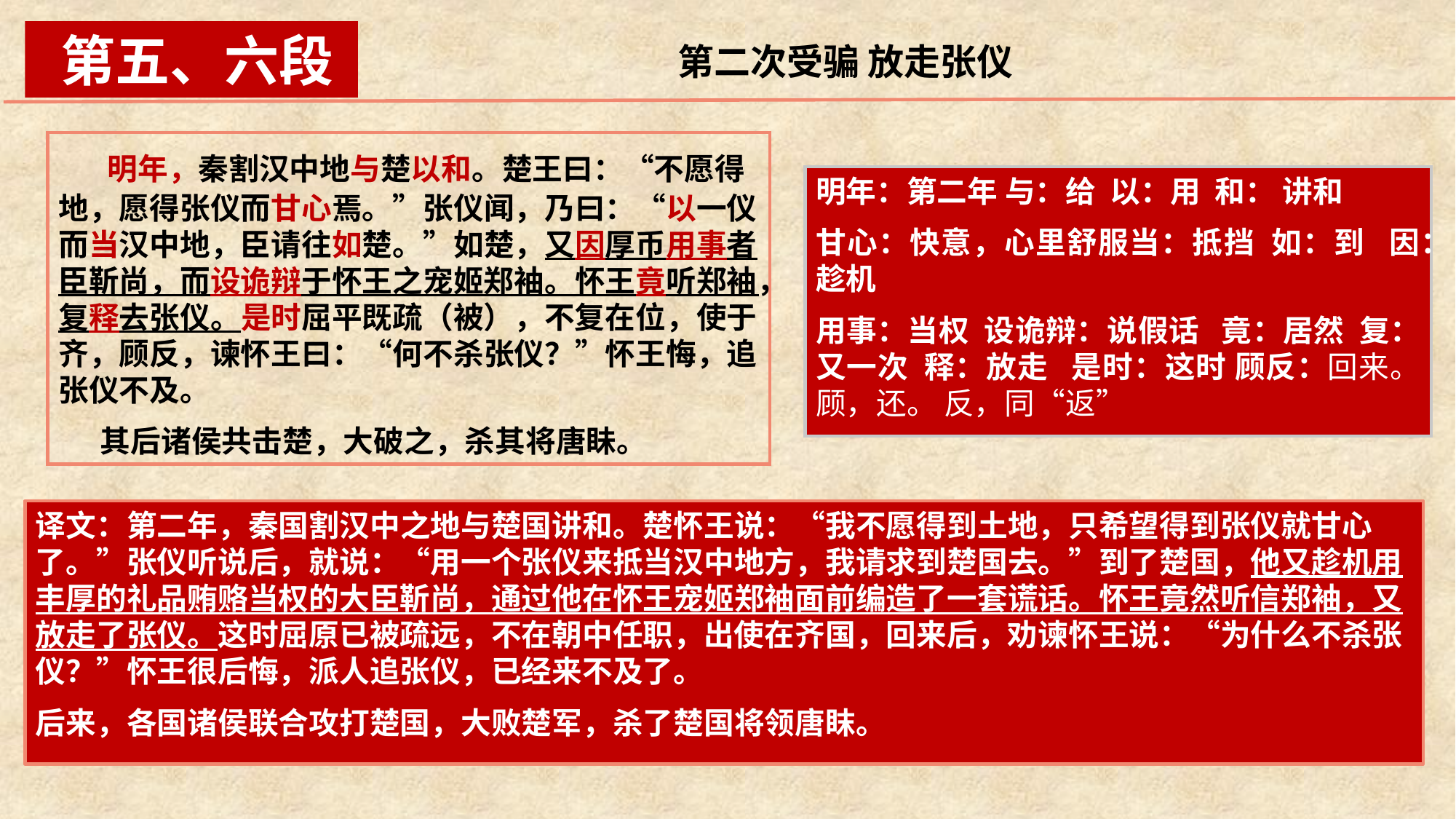

第五、六段
第二次受骗 放走张仪
    明年，秦割汉中地与楚以和。楚王曰：“不愿得地，愿得张仪而甘心焉。”张仪闻，乃曰：“以一仪而当汉中地，臣请往如楚。”如楚，又因厚币用事者臣靳尚，而设诡辩于怀王之宠姬郑袖。怀王竟听郑袖，复释去张仪。是时屈平既疏（被），不复在位，使于齐，顾反，谏怀王曰：“何不杀张仪？”怀王悔，追张仪不及。
     其后诸侯共击楚，大破之，杀其将唐眛。
明年：第二年 与：给  以：用  和： 讲和
甘心：快意，心里舒服当：抵挡  如：到   因：趁机
用事：当权  设诡辩：说假话   竟：居然  复：又一次  释：放走   是时：这时 顾反：回来。顾，还。 反，同“返”
译文：第二年，秦国割汉中之地与楚国讲和。楚怀王说：“我不愿得到土地，只希望得到张仪就甘心了。”张仪听说后，就说：“用一个张仪来抵当汉中地方，我请求到楚国去。”到了楚国，他又趁机用丰厚的礼品贿赂当权的大臣靳尚，通过他在怀王宠姬郑袖面前编造了一套谎话。怀王竟然听信郑袖，又放走了张仪。这时屈原已被疏远，不在朝中任职，出使在齐国，回来后，劝谏怀王说：“为什么不杀张仪？”怀王很后悔，派人追张仪，已经来不及了。
后来，各国诸侯联合攻打楚国，大败楚军，杀了楚国将领唐眜。